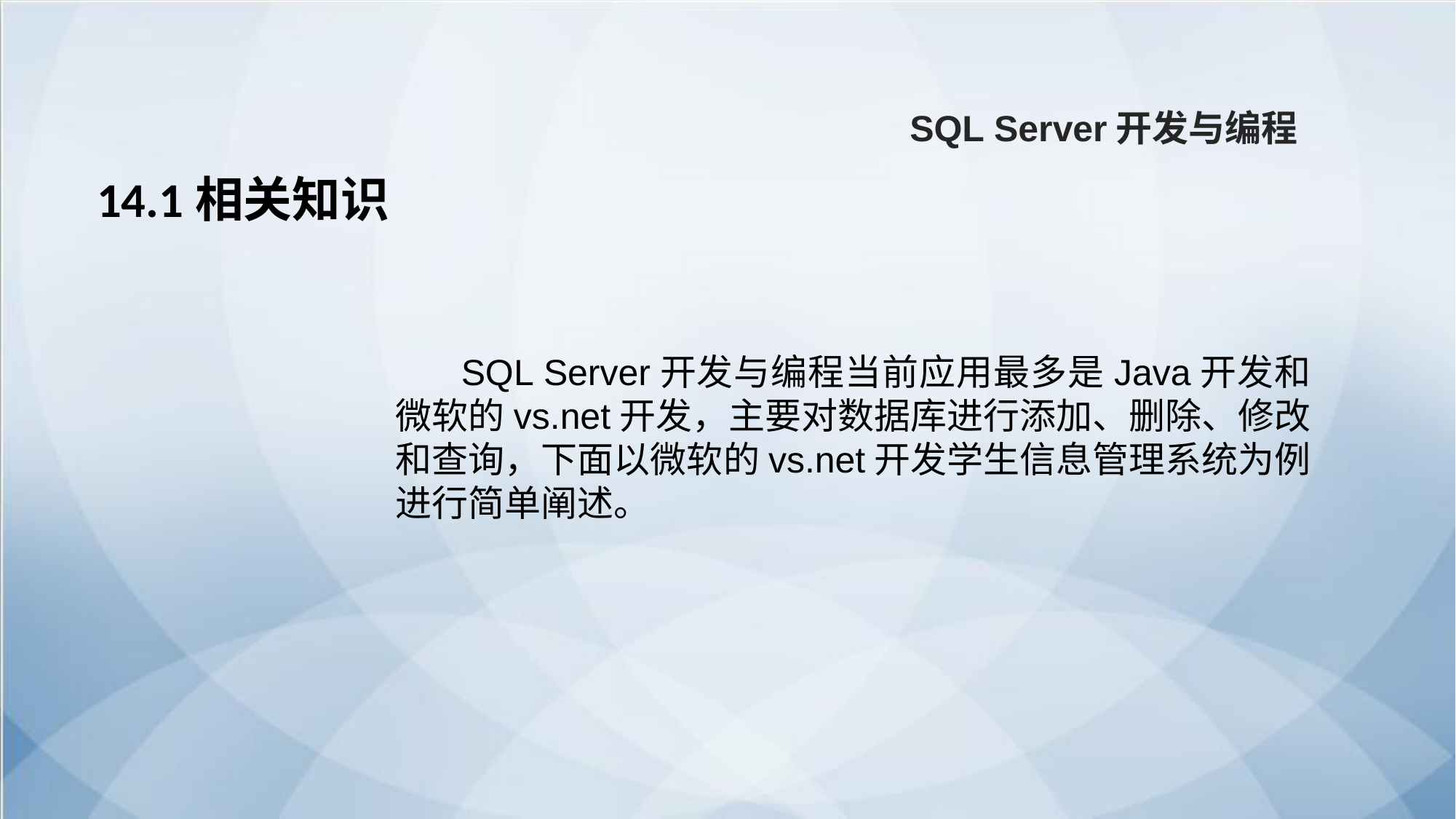

SQL Server开发与编程
14.1相关知识

 SQL Server开发与编程当前应用最多是Java开发和微软的vs.net开发，主要对数据库进行添加、删除、修改和查询，下面以微软的vs.net开发学生信息管理系统为例进行简单阐述。